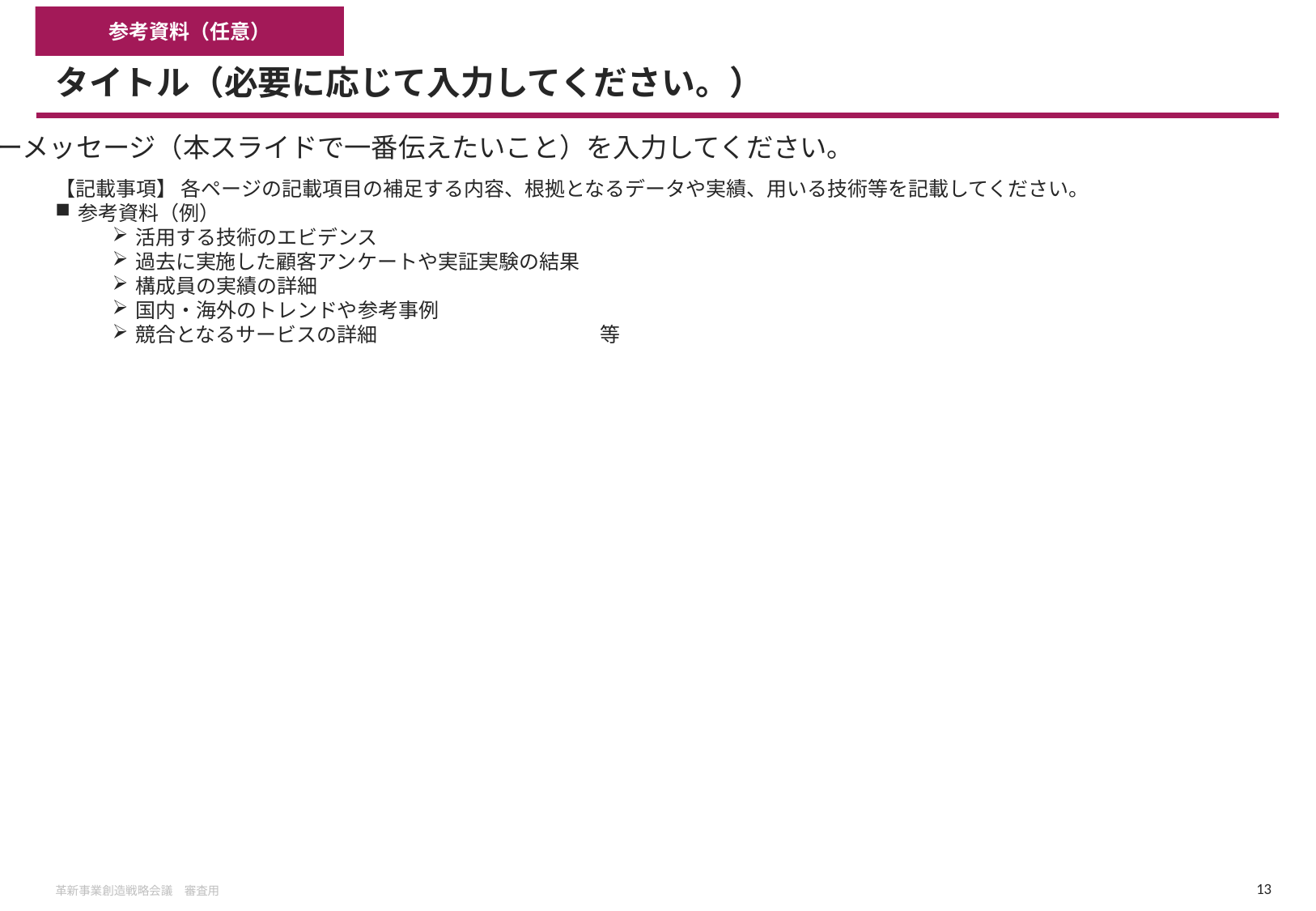

参考資料（任意）
# タイトル（必要に応じて入力してください。）
キーメッセージ（本スライドで一番伝えたいこと）を入力してください。
【記載事項】 各ページの記載項目の補足する内容、根拠となるデータや実績、用いる技術等を記載してください。
参考資料（例）
活用する技術のエビデンス
過去に実施した顧客アンケートや実証実験の結果
構成員の実績の詳細
国内・海外のトレンドや参考事例
競合となるサービスの詳細　　　　　　　　　　　等

革新事業創造戦略会議　審査用